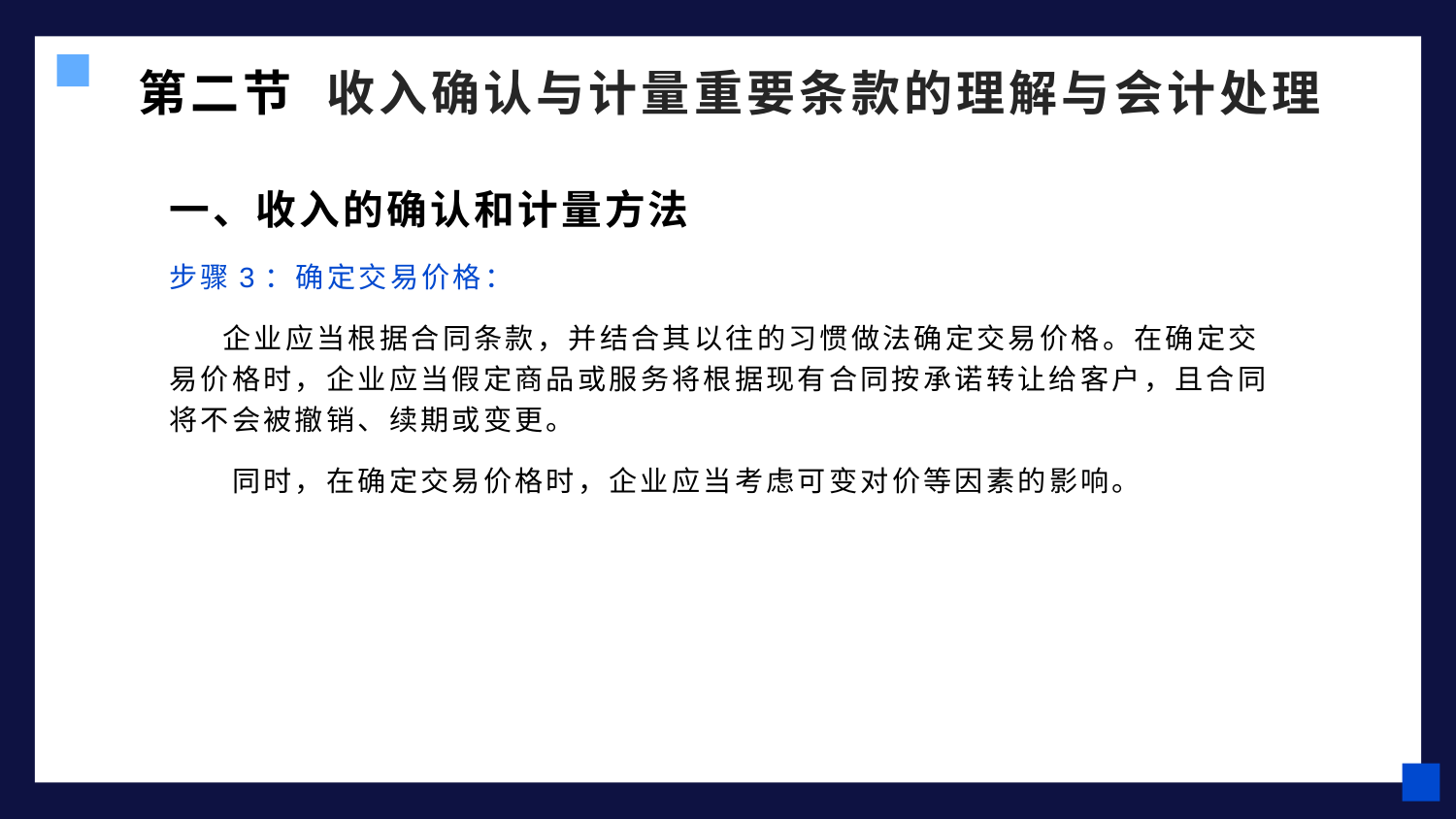

第二节  收入确认与计量重要条款的理解与会计处理
一、收入的确认和计量方法
步骤3：确定交易价格：
     企业应当根据合同条款，并结合其以往的习惯做法确定交易价格。在确定交易价格时，企业应当假定商品或服务将根据现有合同按承诺转让给客户，且合同将不会被撤销、续期或变更。
      同时，在确定交易价格时，企业应当考虑可变对价等因素的影响。